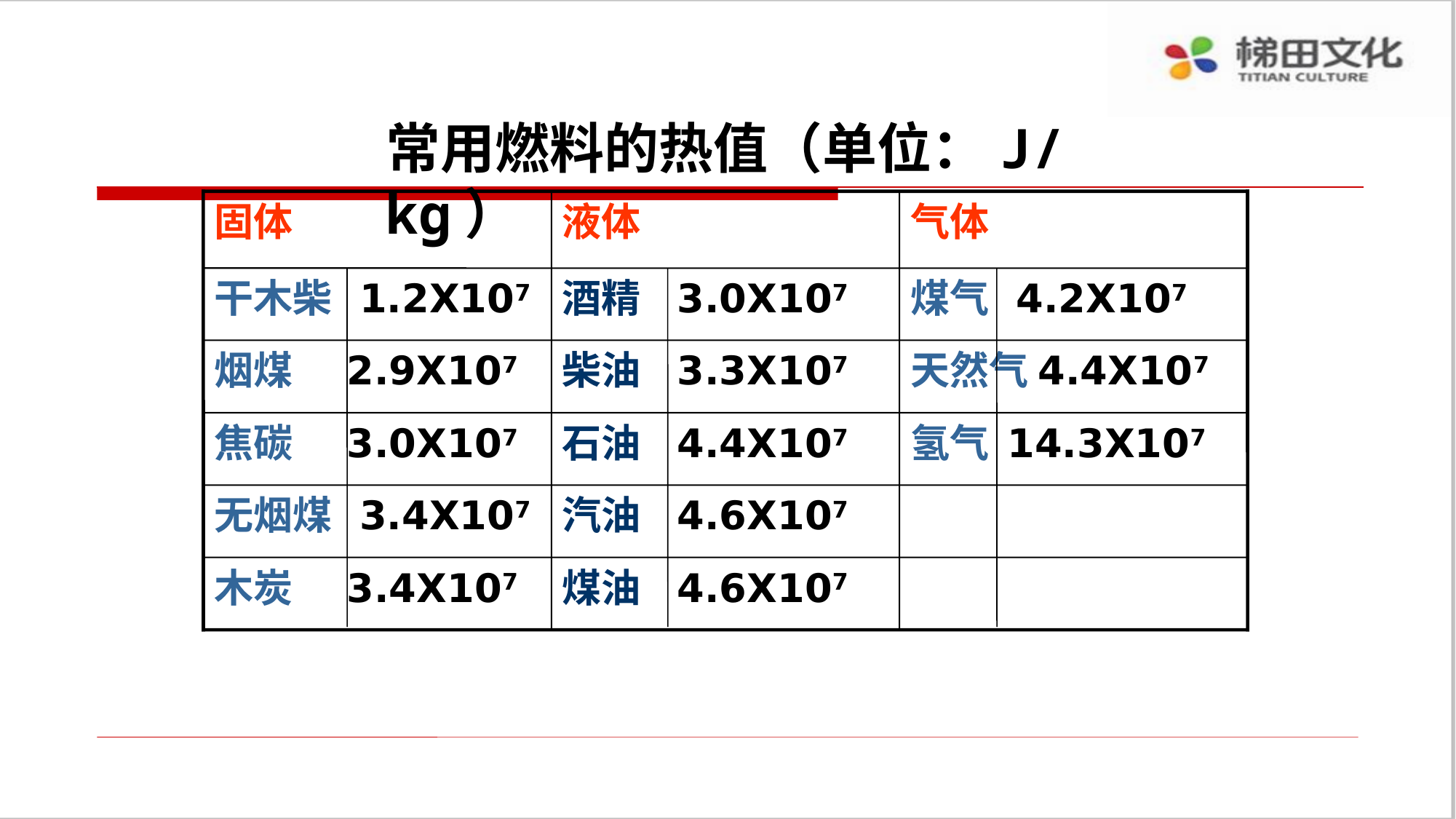

常用燃料的热值（单位：J/kg）
固体

液体

气体

干木柴  1.2X107
酒精   3.0X107
煤气  4.2X107

烟煤     2.9X107

柴油   3.3X107
天然气4.4X107
焦碳     3.0X107

石油   4.4X107
氢气 14.3X107
无烟煤  3.4X107

汽油   4.6X107

木炭     3.4X107

煤油   4.6X107